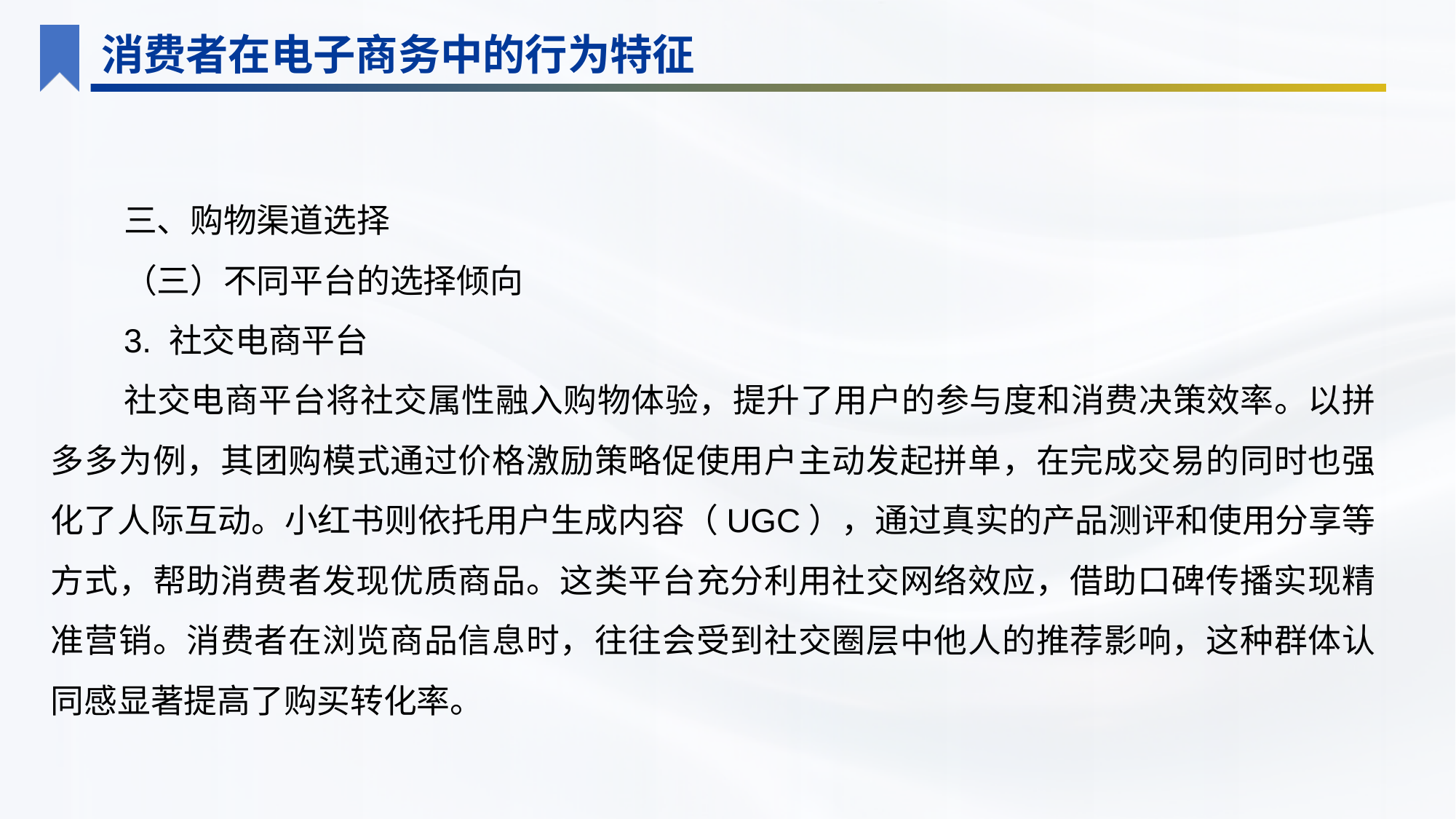

消费者在电子商务中的行为特征
三、购物渠道选择
（三）不同平台的选择倾向
3. 社交电商平台
社交电商平台将社交属性融入购物体验，提升了用户的参与度和消费决策效率。以拼多多为例，其团购模式通过价格激励策略促使用户主动发起拼单，在完成交易的同时也强化了人际互动。小红书则依托用户生成内容（UGC），通过真实的产品测评和使用分享等方式，帮助消费者发现优质商品。这类平台充分利用社交网络效应，借助口碑传播实现精准营销。消费者在浏览商品信息时，往往会受到社交圈层中他人的推荐影响，这种群体认同感显著提高了购买转化率。